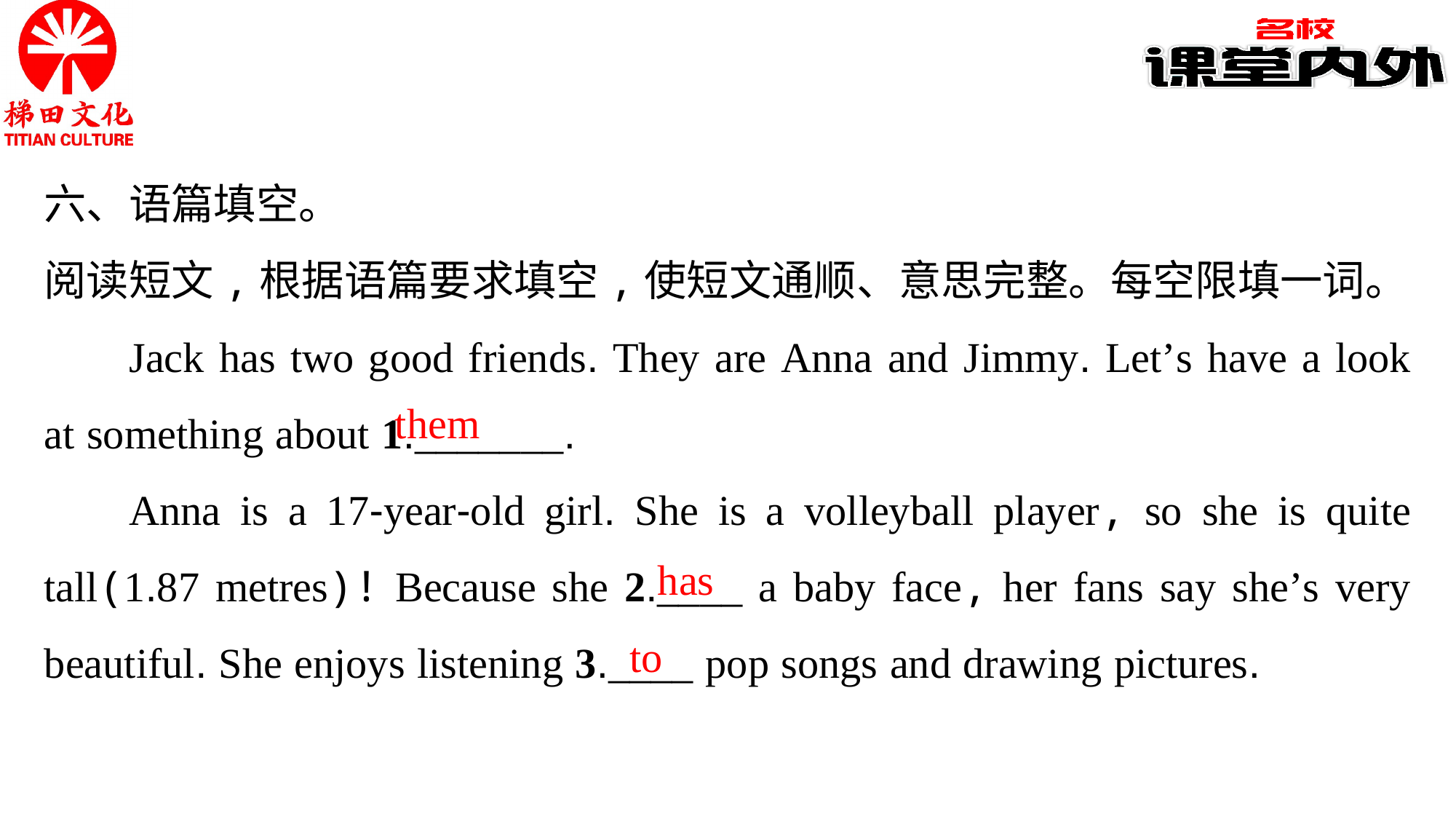

六、语篇填空。
阅读短文,根据语篇要求填空,使短文通顺、意思完整。每空限填一词。
Jack has two good friends. They are Anna and Jimmy. Let’s have a look at something about 1._______.
Anna is a 17-year-old girl. She is a volleyball player, so she is quite tall(1.87 metres)! Because she 2.____ a baby face, her fans say she’s very beautiful. She enjoys listening 3.____ pop songs and drawing pictures.
them
has
to